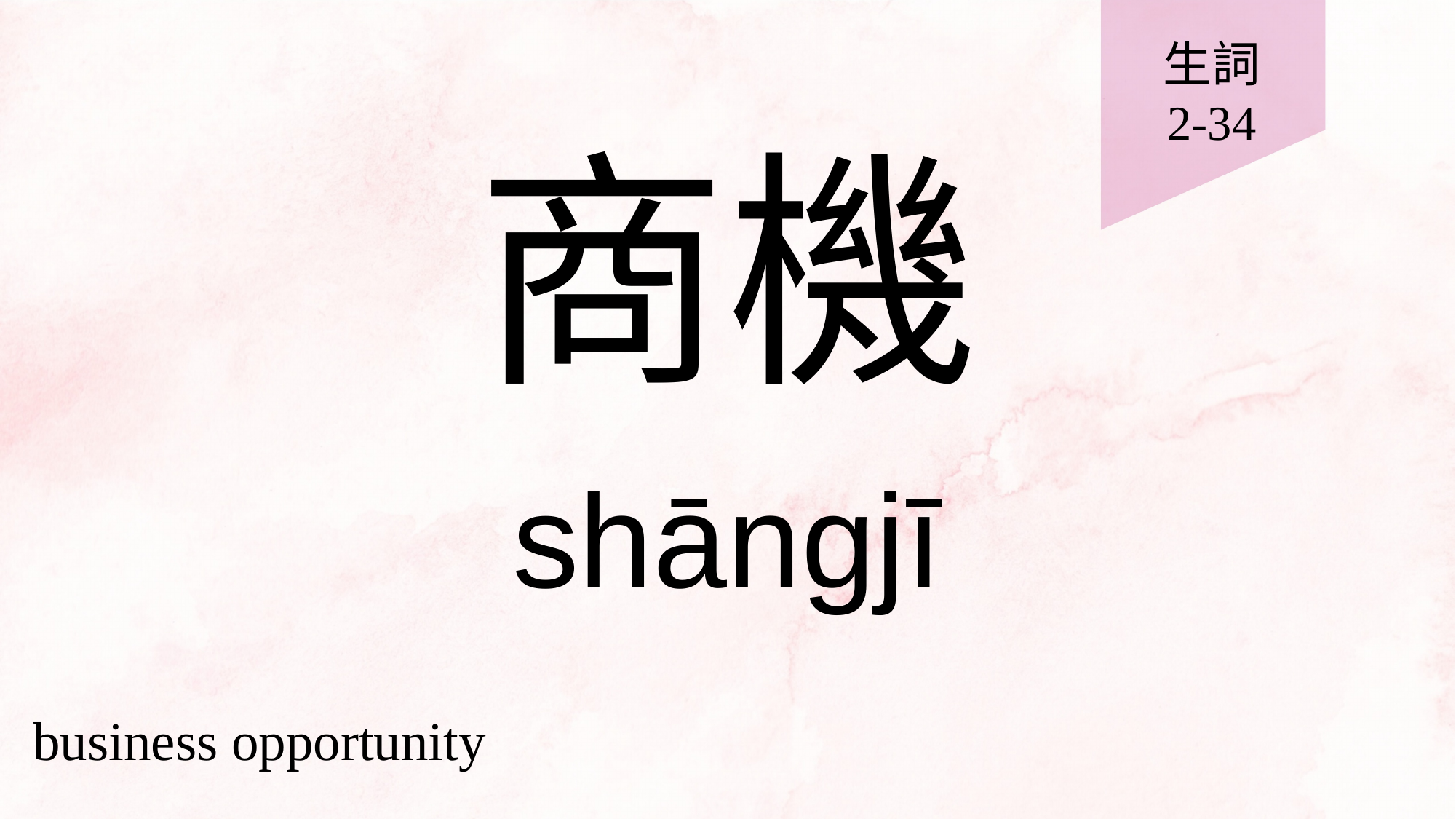

生詞
2-34
# 商機
shāngjī
business opportunity